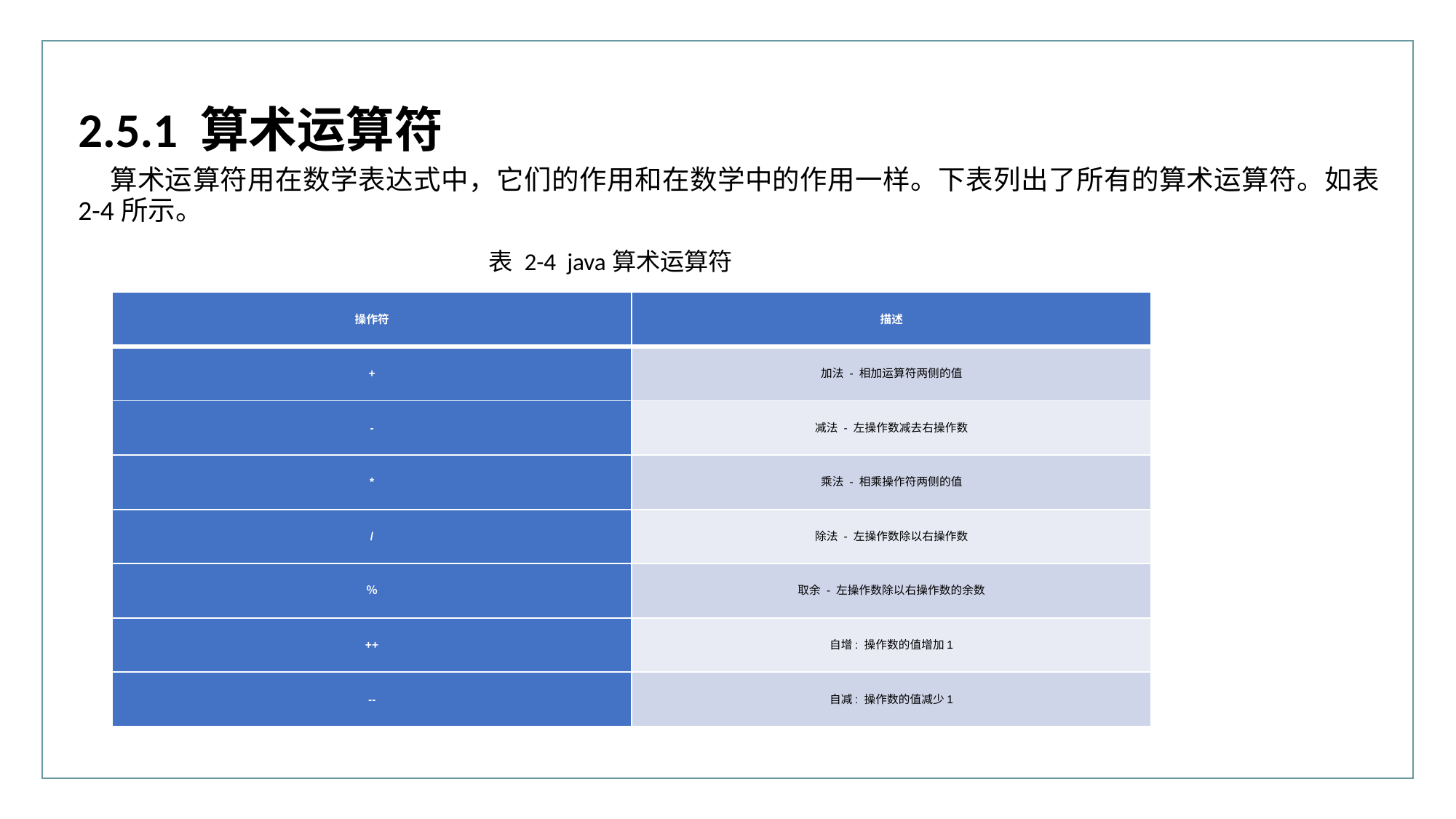

2.5.1 算术运算符
算术运算符用在数学表达式中，它们的作用和在数学中的作用一样。下表列出了所有的算术运算符。如表2-4所示。
表 2-4  java算术运算符
| 操作符 | 描述 |
| --- | --- |
| + | 加法 - 相加运算符两侧的值 |
| - | 减法 - 左操作数减去右操作数 |
| \* | 乘法 - 相乘操作符两侧的值 |
| / | 除法 - 左操作数除以右操作数 |
| ％ | 取余 - 左操作数除以右操作数的余数 |
| ++ | 自增: 操作数的值增加1 |
| -- | 自减: 操作数的值减少1 |